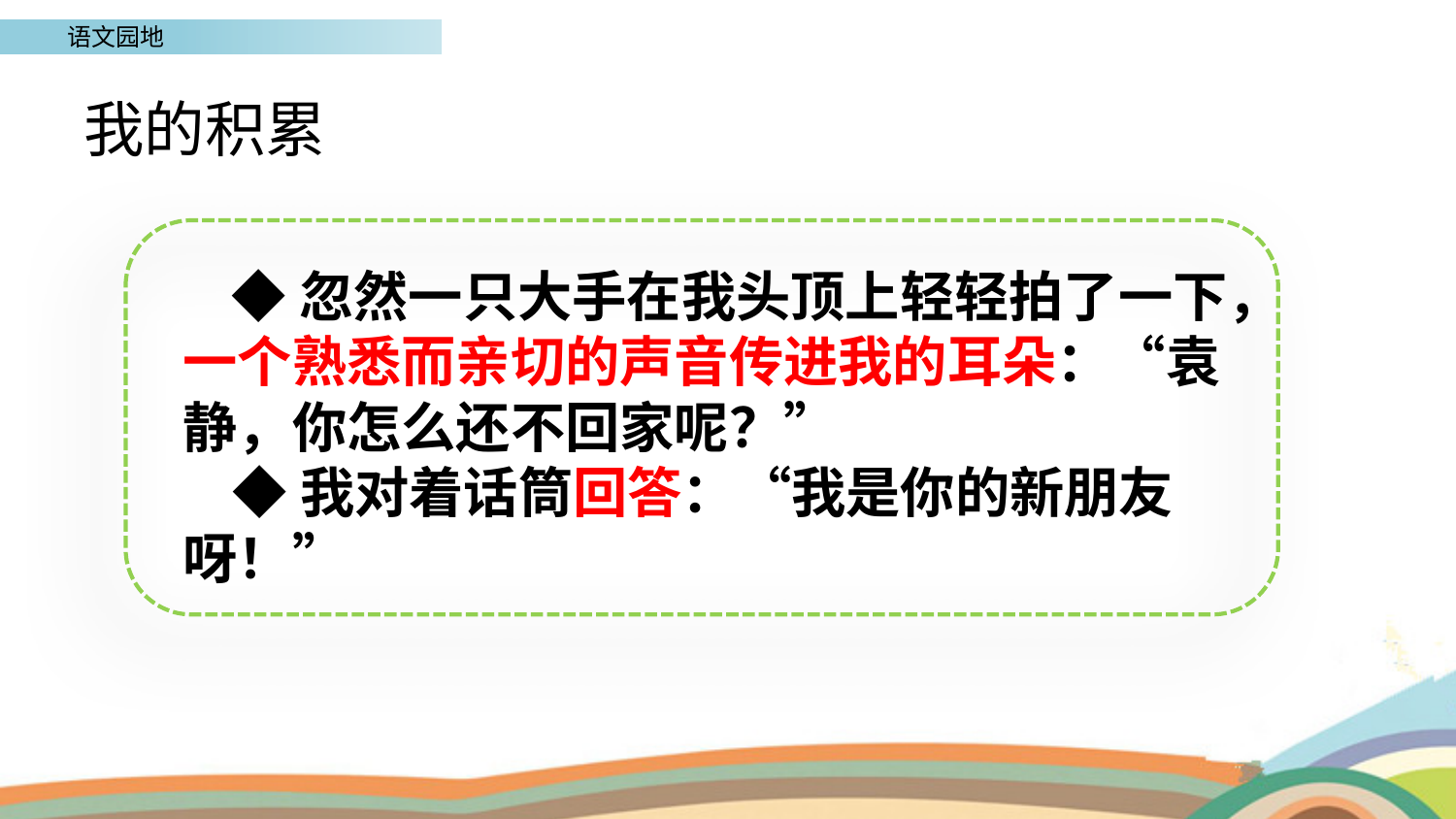

我的积累

    ◆忽然一只大手在我头顶上轻轻拍了一下，一个熟悉而亲切的声音传进我的耳朵：“袁静，你怎么还不回家呢？”
    ◆我对着话筒回答：“我是你的新朋友呀！”